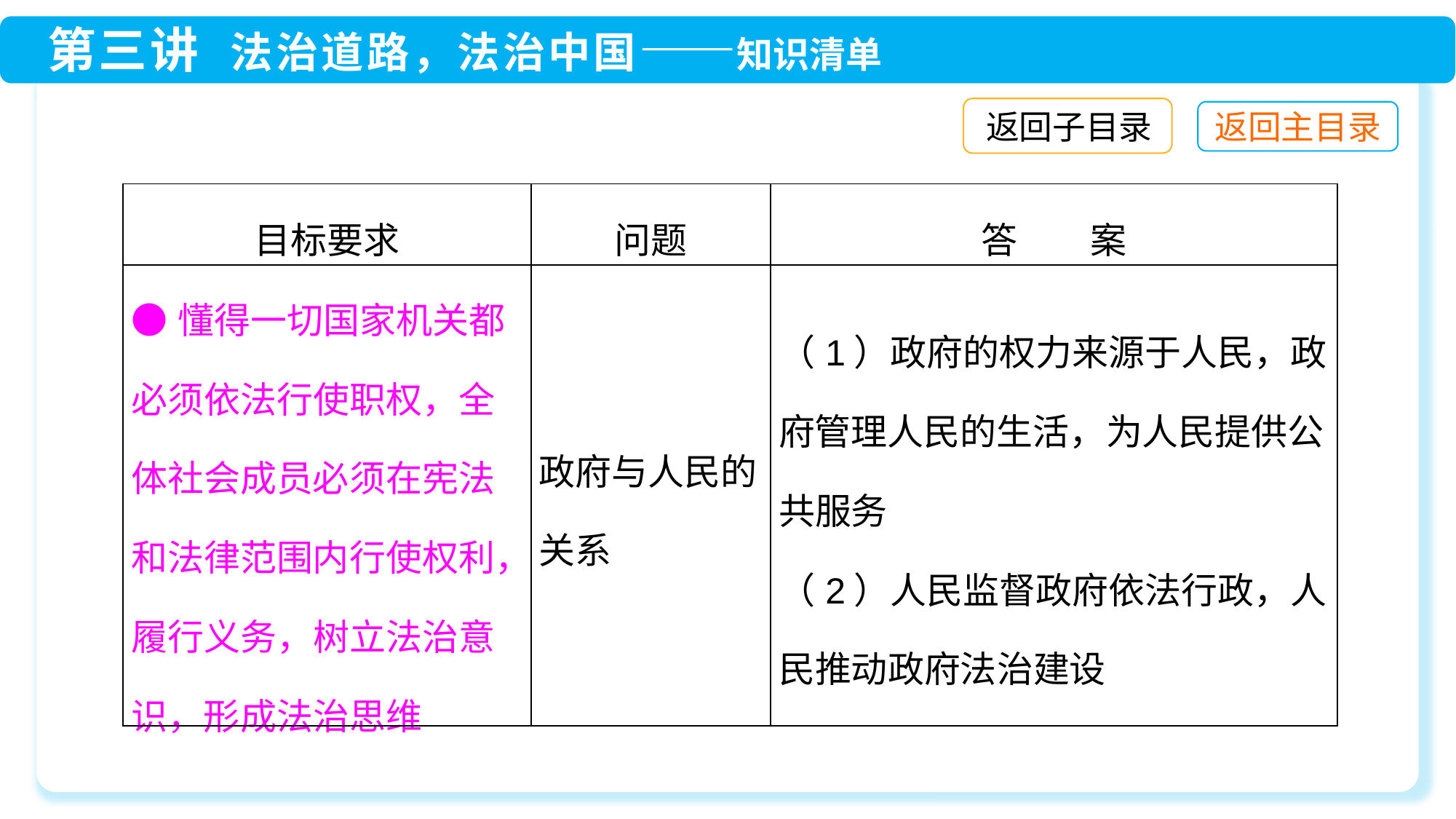

返回子目录
| 目标要求 | 问题 | 答　　案 |
| --- | --- | --- |
| ●懂得一切国家机关都必须依法行使职权，全体社会成员必须在宪法和法律范围内行使权利，履行义务，树立法治意识，形成法治思维 | 政府与人民的关系 | （1）政府的权力来源于人民，政府管理人民的生活，为人民提供公共服务 （2）人民监督政府依法行政，人民推动政府法治建设 |